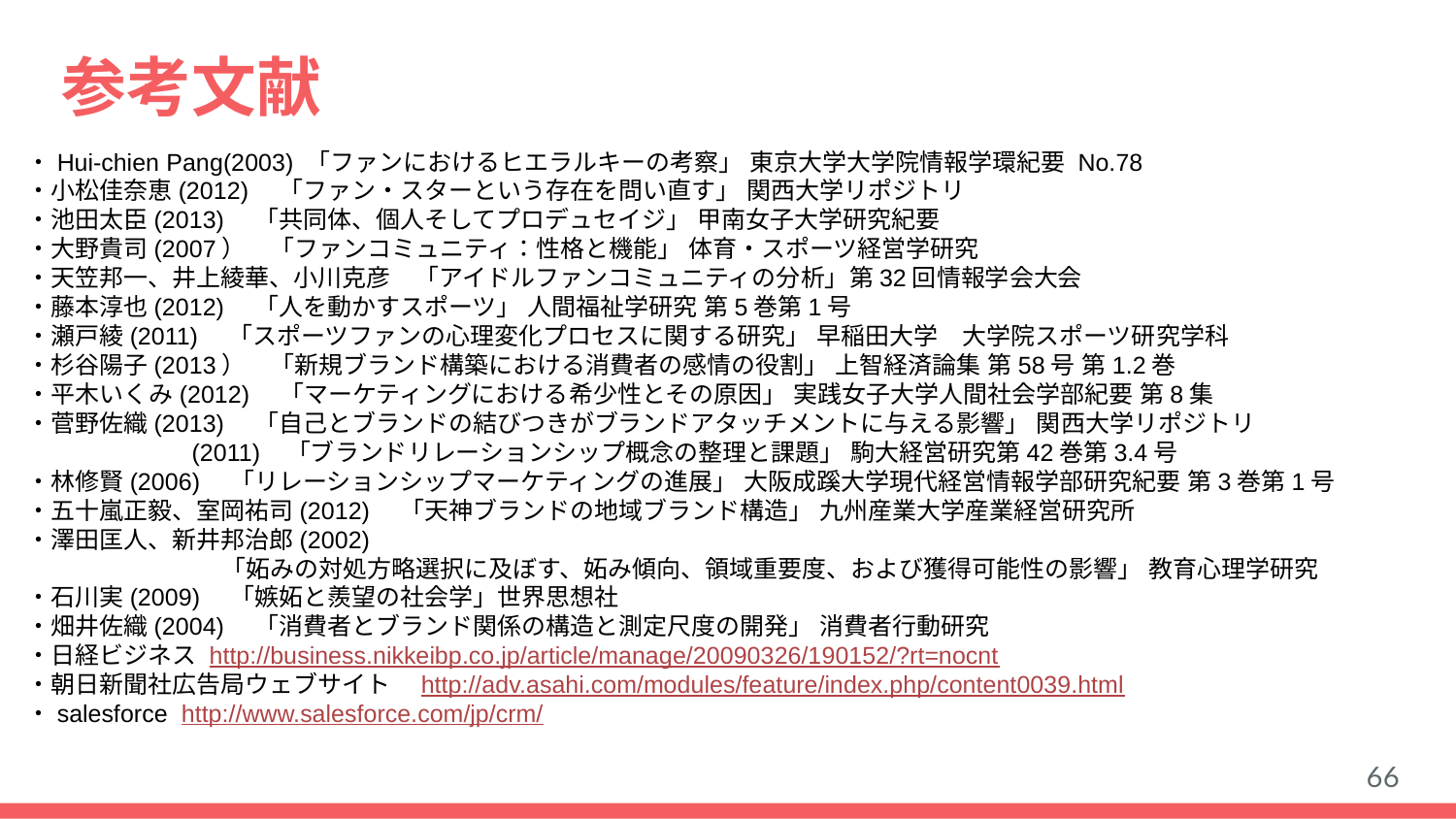

# 参考文献

・Hui-chien Pang(2003) 「ファンにおけるヒエラルキーの考察」 東京大学大学院情報学環紀要 No.78
・小松佳奈恵(2012)　「ファン・スターという存在を問い直す」 関西大学リポジトリ
・池田太臣(2013)　「共同体、個人そしてプロデュセイジ」 甲南女子大学研究紀要
・大野貴司(2007）　「ファンコミュニティ：性格と機能」 体育・スポーツ経営学研究
・天笠邦一、井上綾華、小川克彦　「アイドルファンコミュニティの分析」第32回情報学会大会
・藤本淳也(2012)　「人を動かすスポーツ」 人間福祉学研究 第5巻第1号
・瀬戸綾(2011)　「スポーツファンの心理変化プロセスに関する研究」 早稲田大学　大学院スポーツ研究学科
・杉谷陽子(2013）　「新規ブランド構築における消費者の感情の役割」 上智経済論集 第58号 第1.2巻
・平木いくみ(2012)　「マーケティングにおける希少性とその原因」 実践女子大学人間社会学部紀要 第8集
・菅野佐織(2013)　「自己とブランドの結びつきがブランドアタッチメントに与える影響」 関西大学リポジトリ
　　　　　　  (2011)   「ブランドリレーションシップ概念の整理と課題」 駒大経営研究第42巻第3.4号
・林修賢(2006)　「リレーションシップマーケティングの進展」 大阪成蹊大学現代経営情報学部研究紀要 第3巻第1号
・五十嵐正毅、室岡祐司(2012)　「天神ブランドの地域ブランド構造」 九州産業大学産業経営研究所
・澤田匡人、新井邦治郎(2002)
          　　　　　「妬みの対処方略選択に及ぼす、妬み傾向、領域重要度、および獲得可能性の影響」 教育心理学研究
・石川実(2009)　「嫉妬と羨望の社会学」世界思想社
・畑井佐織(2004)　「消費者とブランド関係の構造と測定尺度の開発」 消費者行動研究
・日経ビジネス http://business.nikkeibp.co.jp/article/manage/20090326/190152/?rt=nocnt
・朝日新聞社広告局ウェブサイト　http://adv.asahi.com/modules/feature/index.php/content0039.html
・salesforce  http://www.salesforce.com/jp/crm/

66